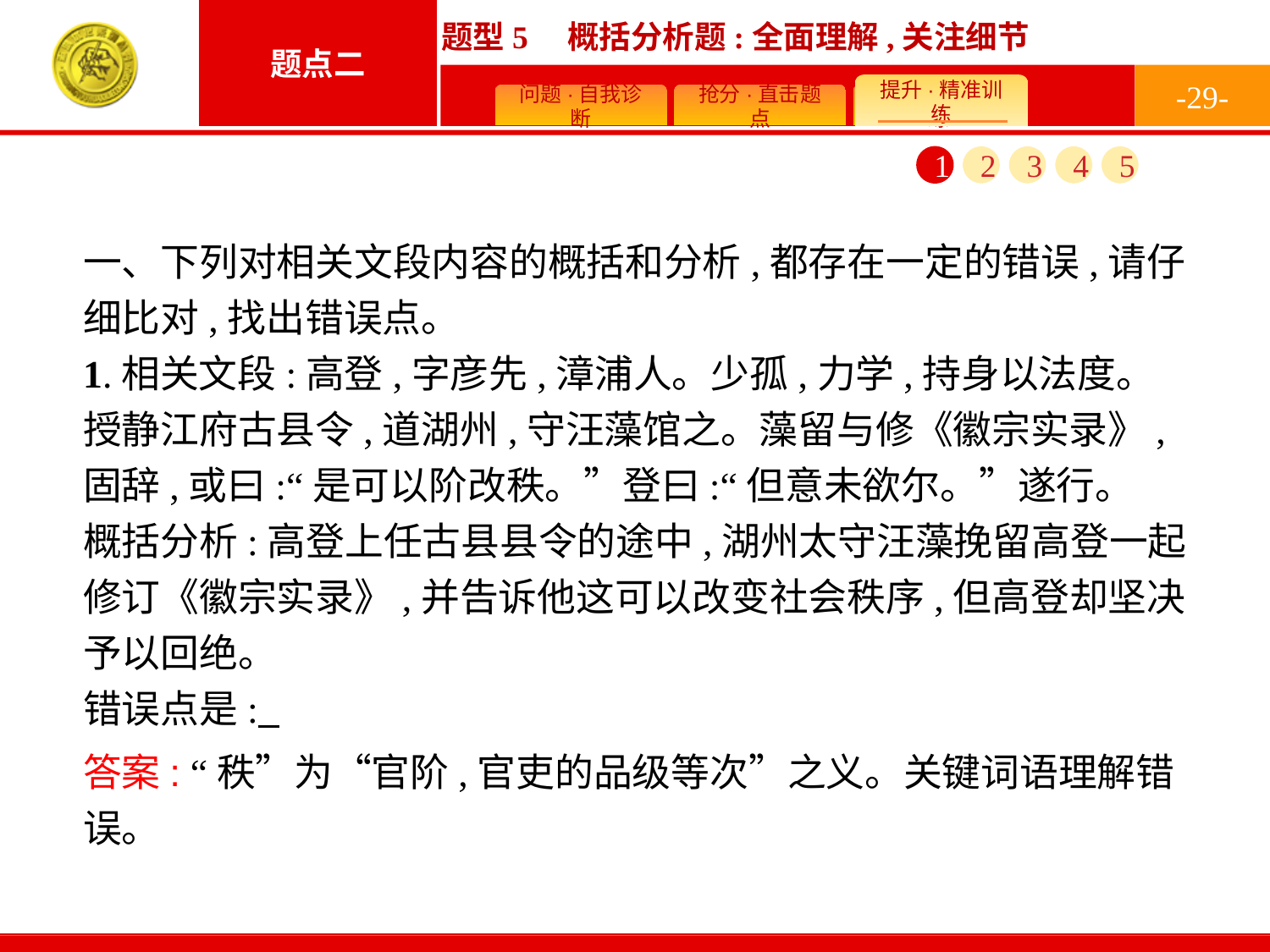

-29-
1
2
3
4
5
一、下列对相关文段内容的概括和分析,都存在一定的错误,请仔细比对,找出错误点。
1.相关文段:高登,字彦先,漳浦人。少孤,力学,持身以法度。授静江府古县令,道湖州,守汪藻馆之。藻留与修《徽宗实录》,固辞,或曰:“是可以阶改秩。”登曰:“但意未欲尔。”遂行。
概括分析:高登上任古县县令的途中,湖州太守汪藻挽留高登一起修订《徽宗实录》,并告诉他这可以改变社会秩序,但高登却坚决予以回绝。
错误点是:
答案: “秩”为“官阶,官吏的品级等次”之义。关键词语理解错误。